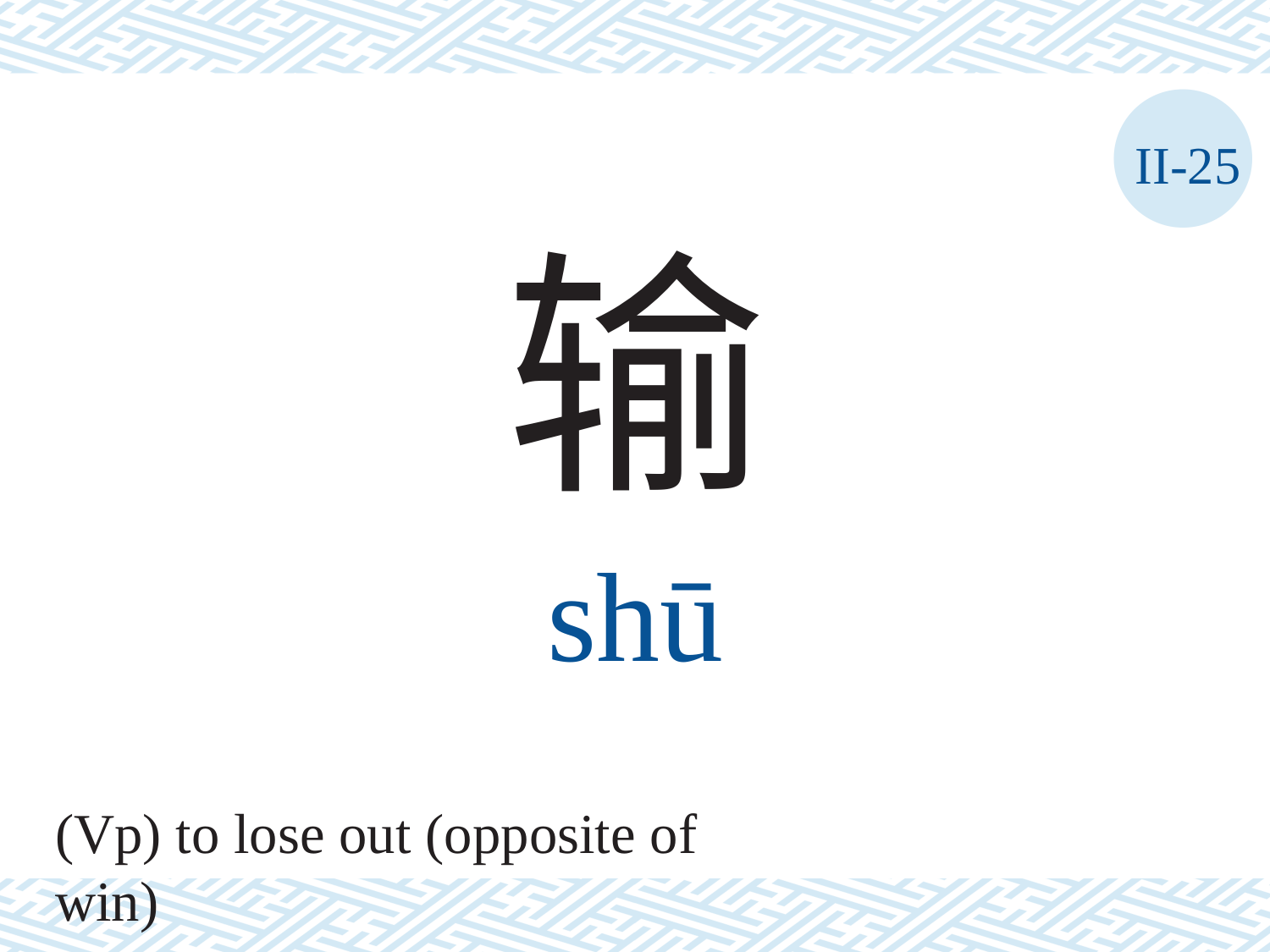

II-25
输
shū
(Vp) to lose out (opposite of win)